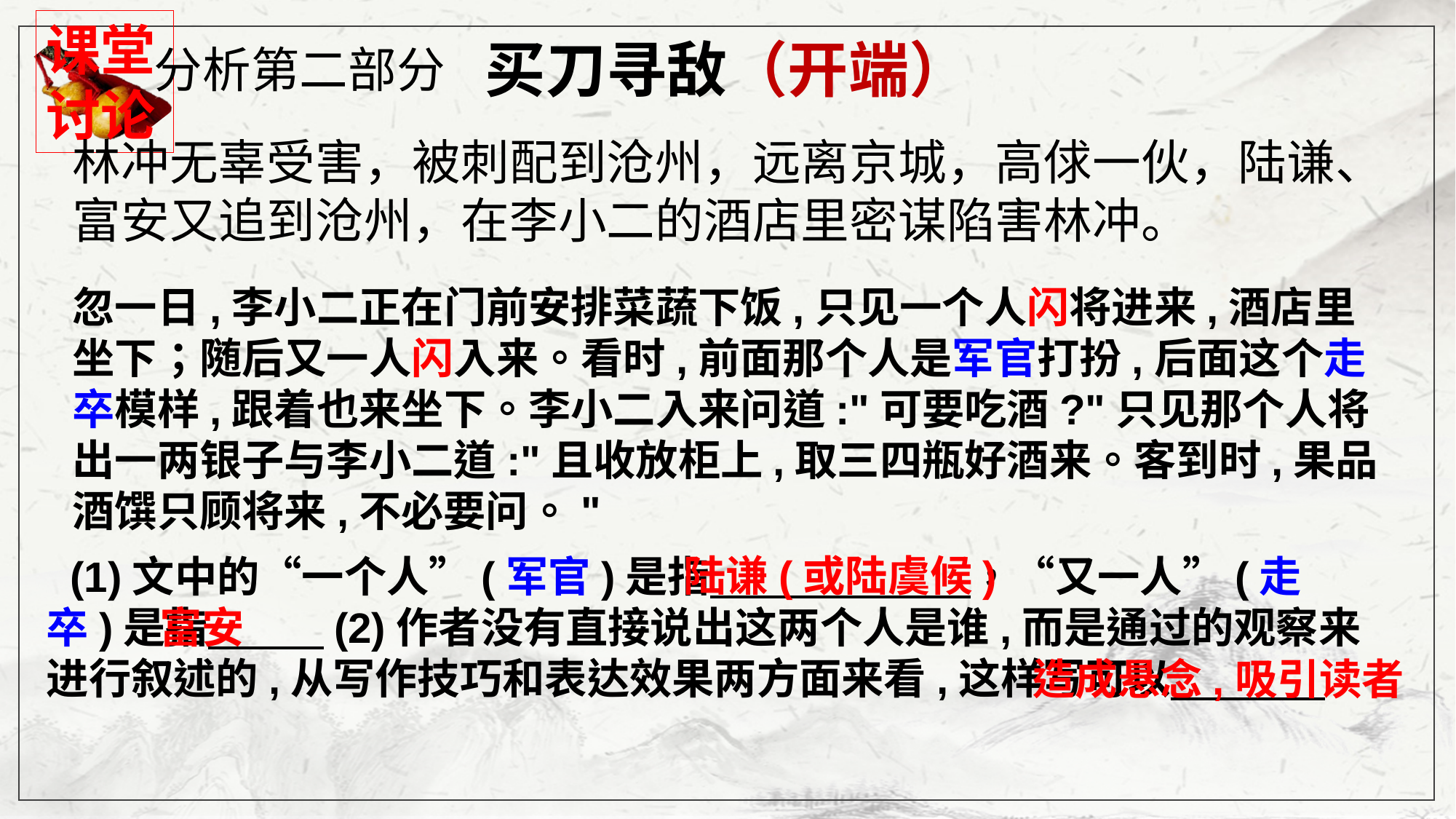

课堂讨论
买刀寻敌（开端）
分析第二部分
林冲无辜受害，被刺配到沧州，远离京城，高俅一伙，陆谦、富安又追到沧州，在李小二的酒店里密谋陷害林冲。
忽一日,李小二正在门前安排菜蔬下饭,只见一个人闪将进来,酒店里坐下；随后又一人闪入来。看时,前面那个人是军官打扮,后面这个走卒模样,跟着也来坐下。李小二入来问道:"可要吃酒?"只见那个人将出一两银子与李小二道:"且收放柜上,取三四瓶好酒来。客到时,果品酒馔只顾将来,不必要问。"
  (1)文中的“一个人”(军官)是指                           ，“又一人”(走卒)是指            (2)作者没有直接说出这两个人是谁,而是通过的观察来进行叙述的,从写作技巧和表达效果两方面来看,这样写可以
陆谦(或陆虞候)
富安
造成悬念,吸引读者